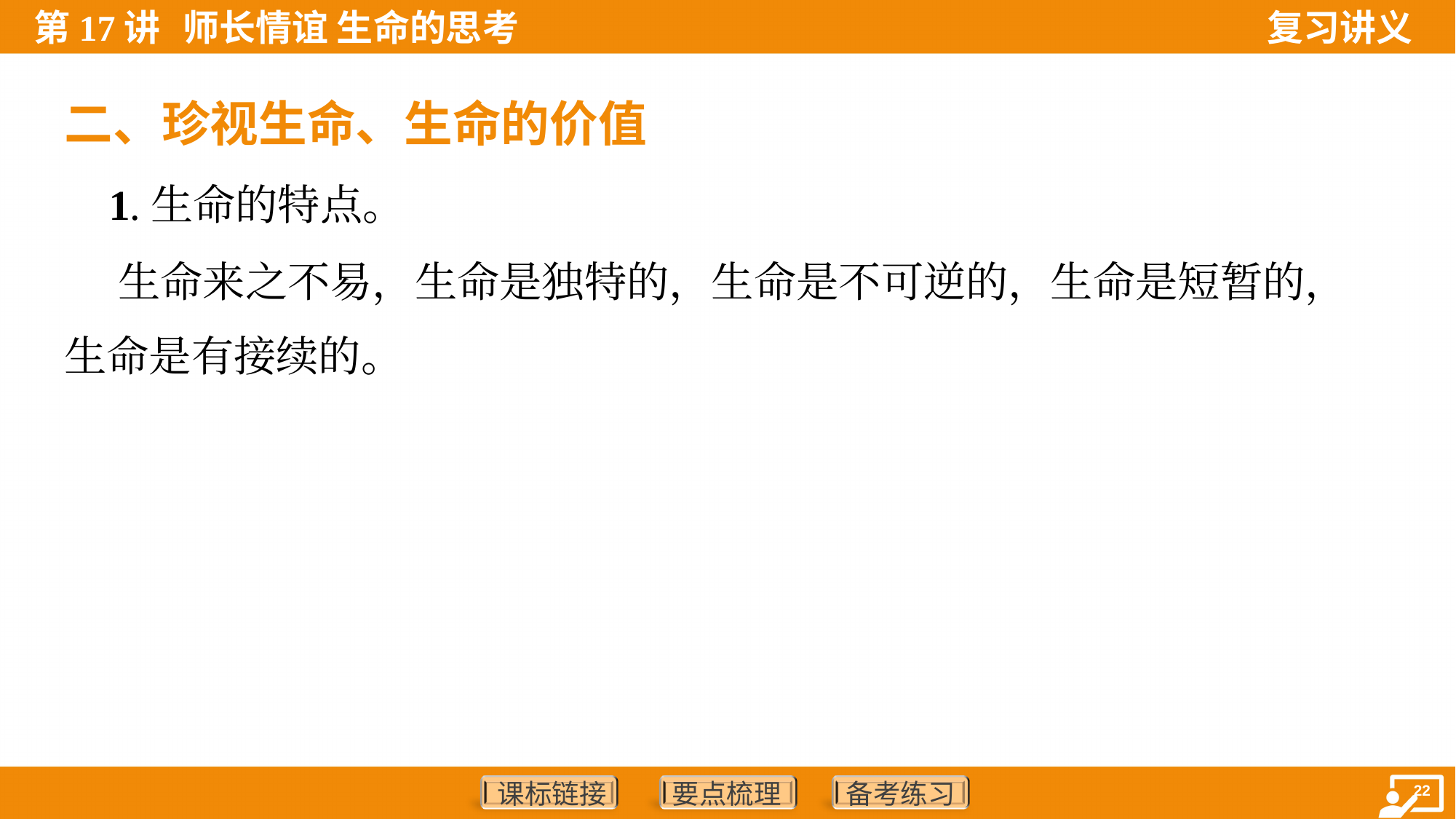

二、珍视生命、生命的价值
    1.生命的特点。
    生命来之不易，生命是独特的，生命是不可逆的，生命是短暂的，
生命是有接续的。